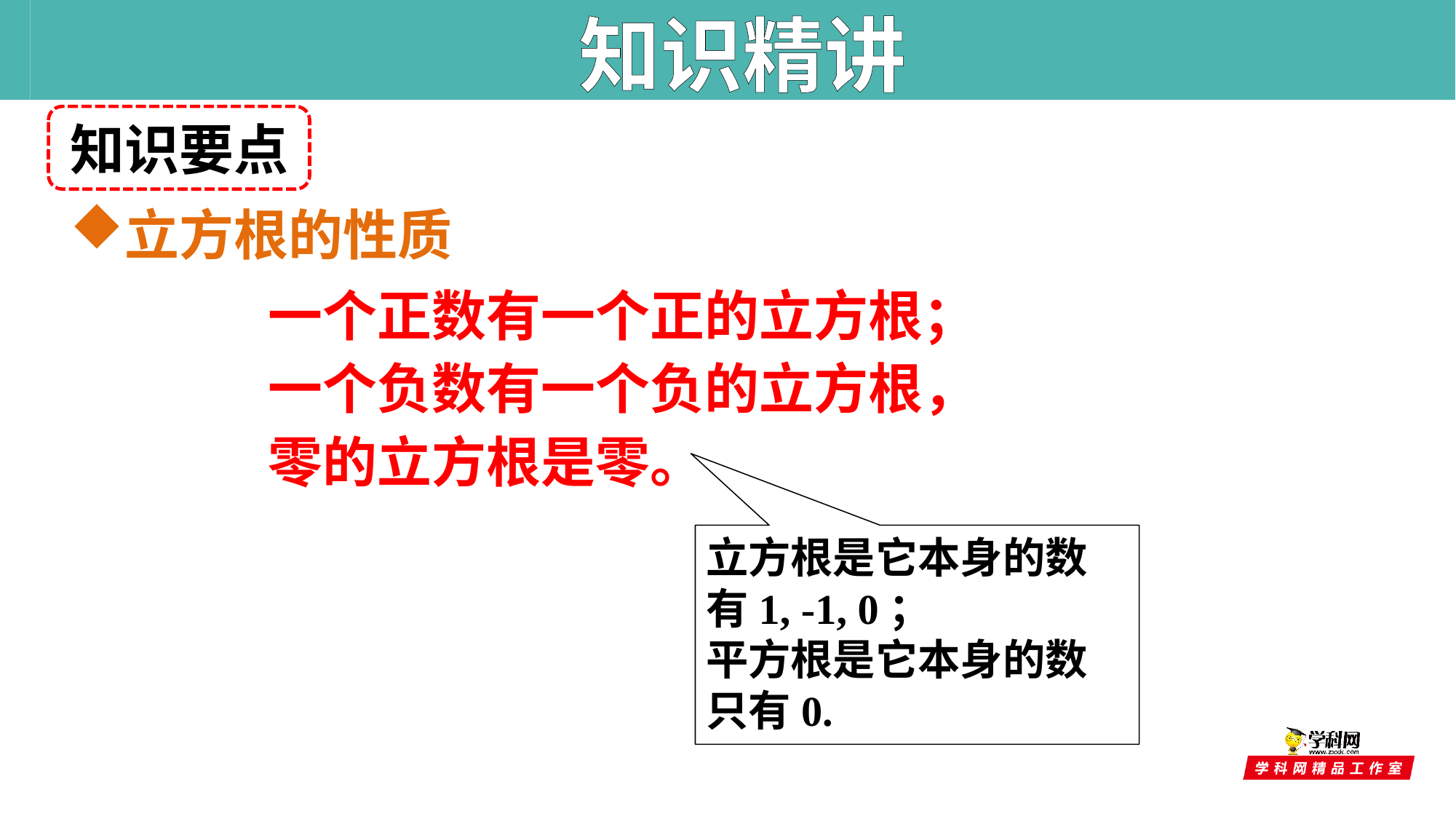

知识精讲
知识要点
立方根的性质
一个正数有一个正的立方根；
一个负数有一个负的立方根，
零的立方根是零。
立方根是它本身的数有1, -1, 0；
平方根是它本身的数
只有0.